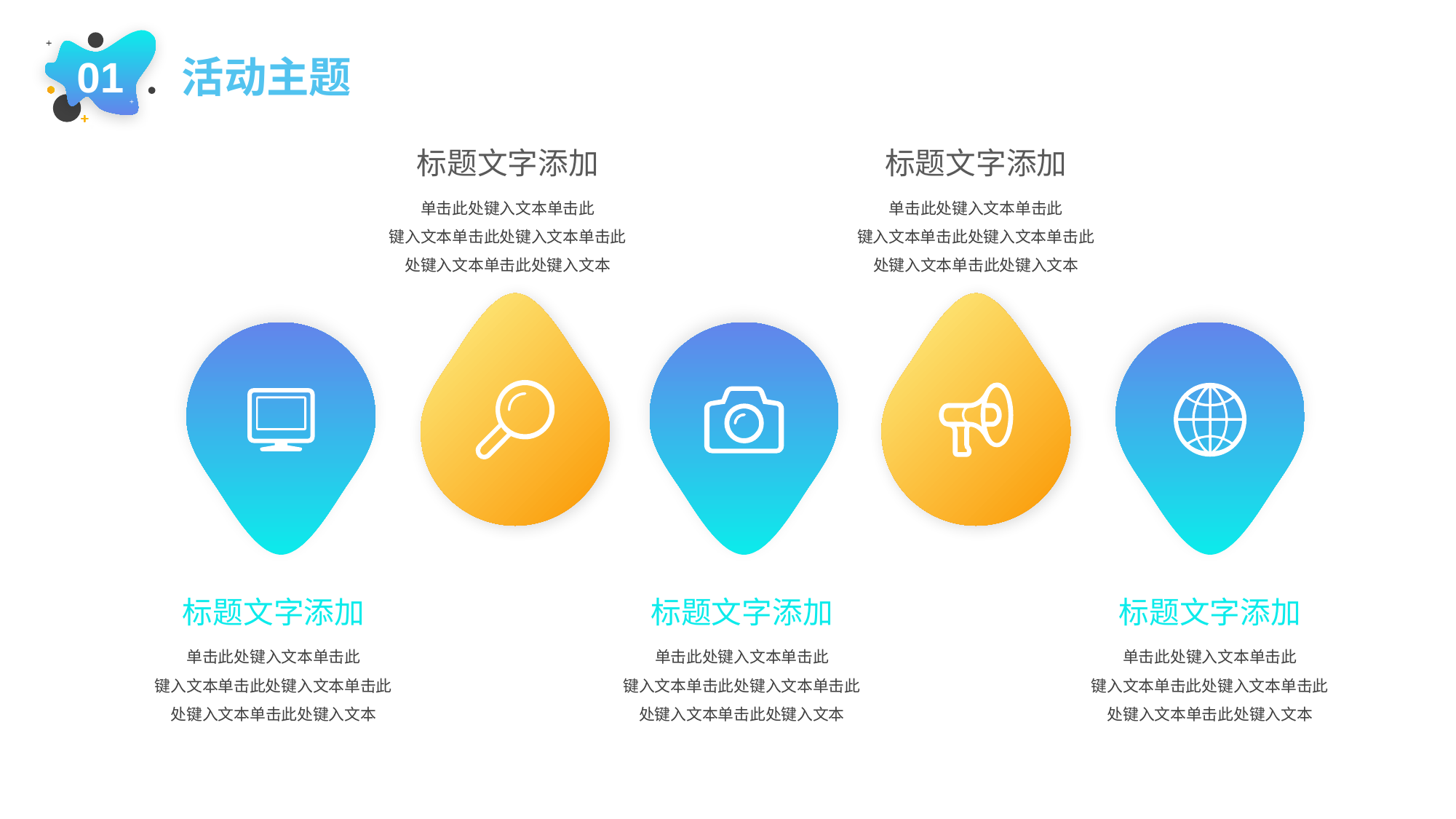

活动主题
01

标题文字添加
标题文字添加
单击此处键入文本单击此
键入文本单击此处键入文本单击此处键入文本单击此处键入文本
单击此处键入文本单击此
键入文本单击此处键入文本单击此处键入文本单击此处键入文本

标题文字添加
标题文字添加
标题文字添加
单击此处键入文本单击此
键入文本单击此处键入文本单击此处键入文本单击此处键入文本
单击此处键入文本单击此
键入文本单击此处键入文本单击此处键入文本单击此处键入文本
单击此处键入文本单击此
键入文本单击此处键入文本单击此处键入文本单击此处键入文本